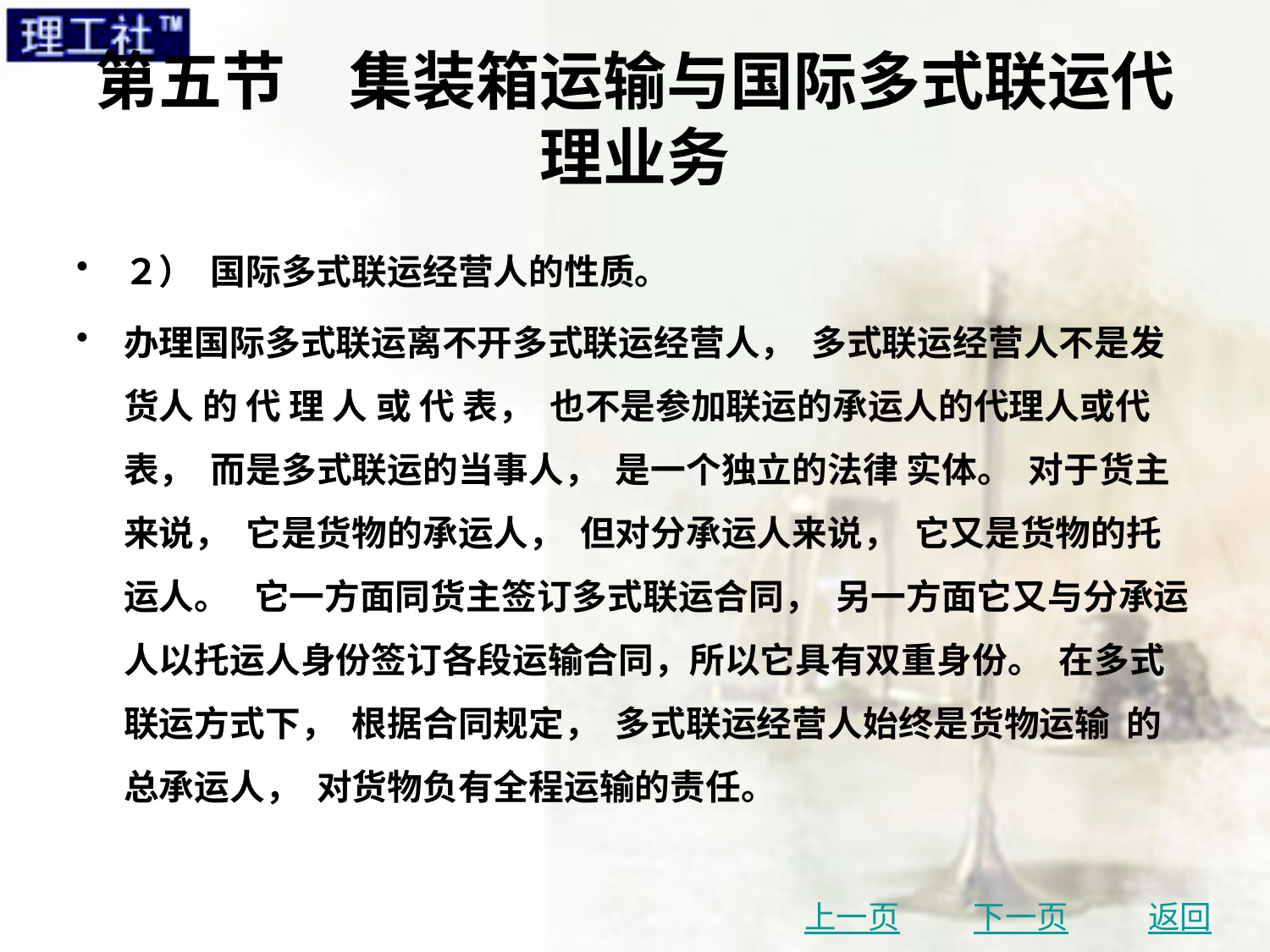

# 第五节　集装箱运输与国际多式联运代理业务
２）  国际多式联运经营人的性质。
办理国际多式联运离不开多式联运经营人，  多式联运经营人不是发货人 的 代 理 人 或 代 表，  也不是参加联运的承运人的代理人或代表，  而是多式联运的当事人，  是一个独立的法律 实体。  对于货主来说，  它是货物的承运人，  但对分承运人来说，  它又是货物的托运人。   它一方面同货主签订多式联运合同，  另一方面它又与分承运人以托运人身份签订各段运输合同，所以它具有双重身份。  在多式联运方式下，  根据合同规定，  多式联运经营人始终是货物运输  的总承运人，  对货物负有全程运输的责任。

上一页
下一页
返回